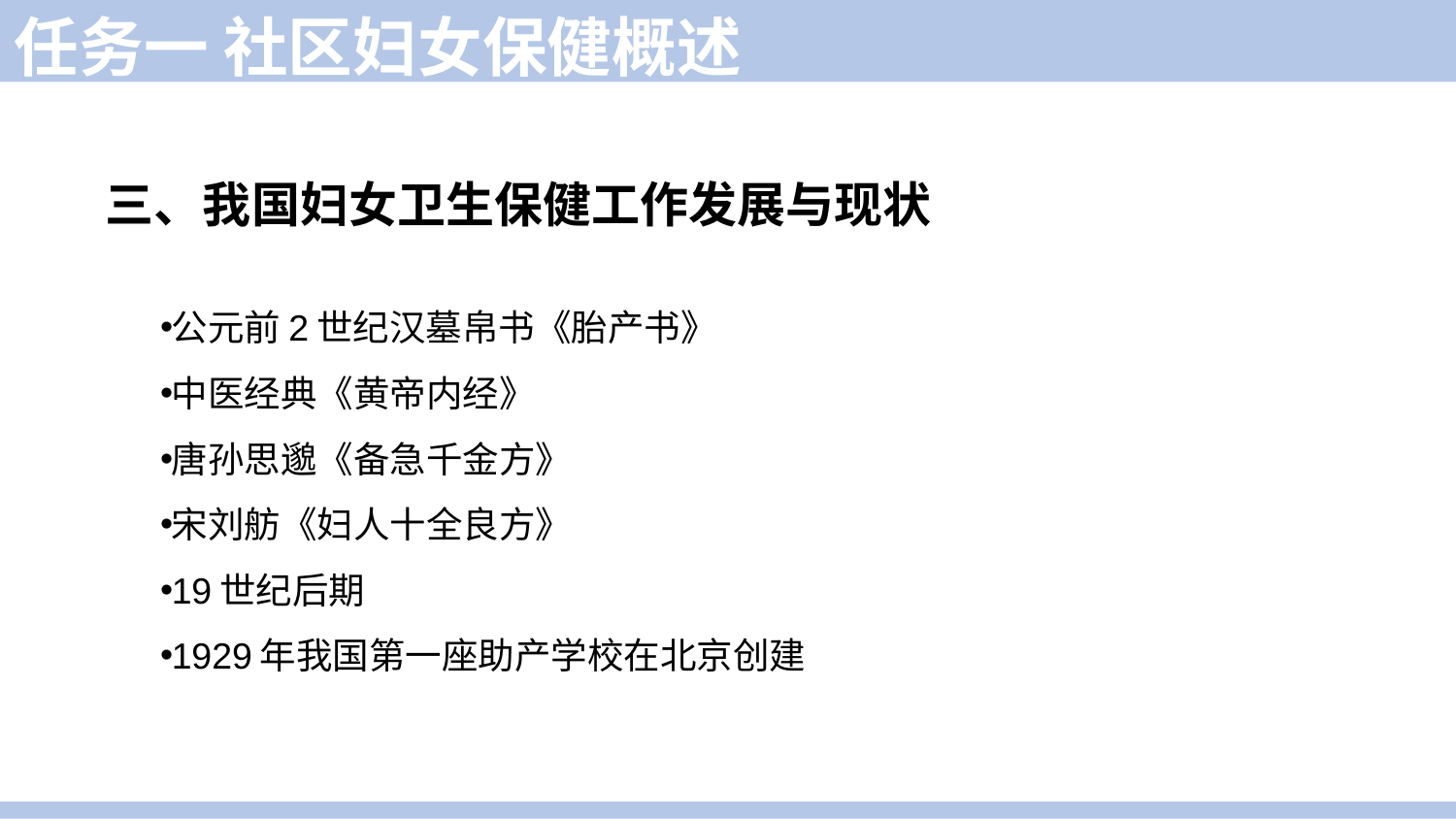

任务一 社区妇女保健概述
三、我国妇女卫生保健工作发展与现状
公元前2世纪汉墓帛书《胎产书》
中医经典《黄帝内经》
唐孙思邈《备急千金方》
宋刘舫《妇人十全良方》
19世纪后期
1929年我国第一座助产学校在北京创建